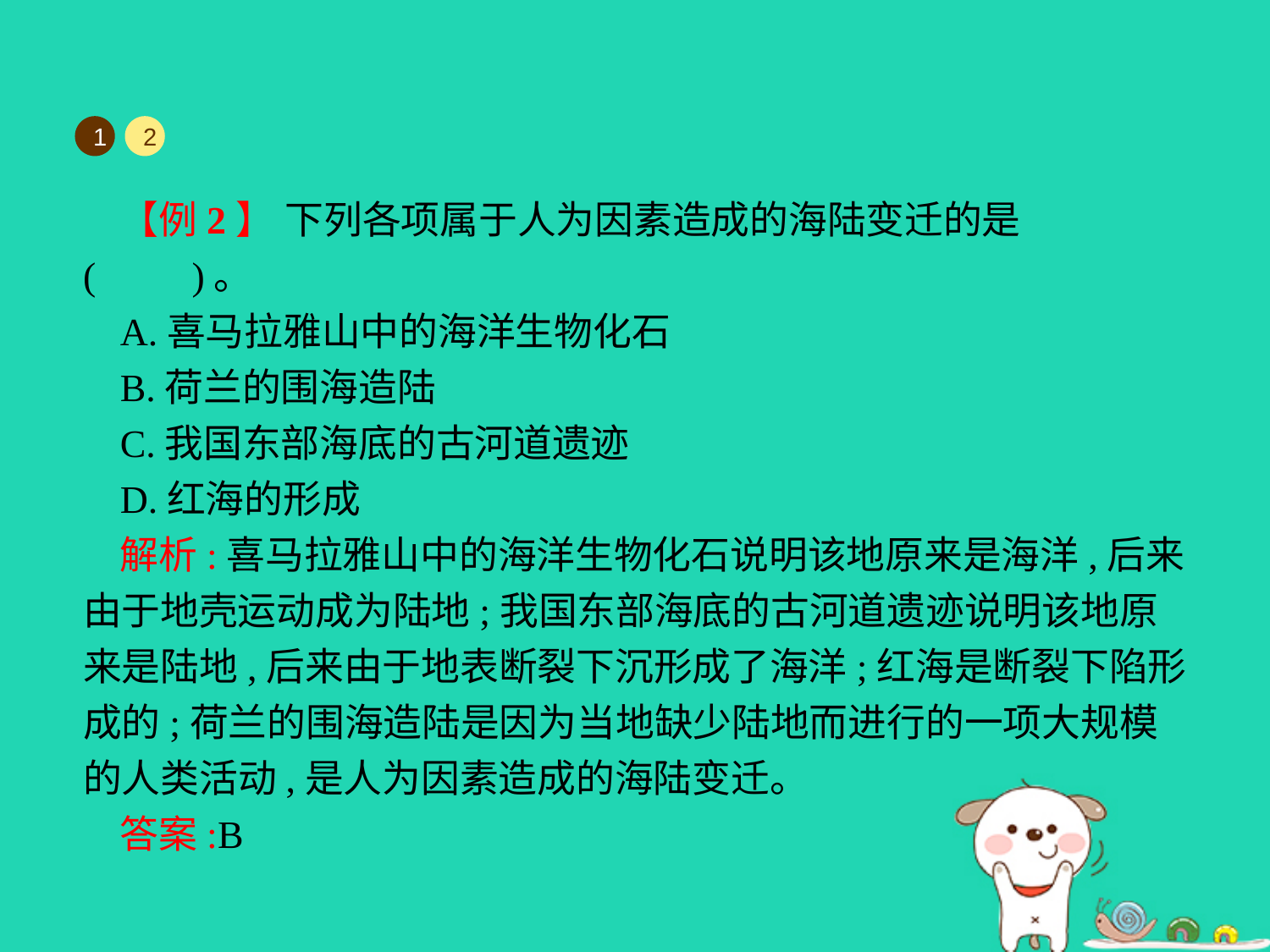

1
2
【例2】 下列各项属于人为因素造成的海陆变迁的是(　　)。
A.喜马拉雅山中的海洋生物化石
B.荷兰的围海造陆
C.我国东部海底的古河道遗迹
D.红海的形成
解析:喜马拉雅山中的海洋生物化石说明该地原来是海洋,后来由于地壳运动成为陆地;我国东部海底的古河道遗迹说明该地原来是陆地,后来由于地表断裂下沉形成了海洋;红海是断裂下陷形成的;荷兰的围海造陆是因为当地缺少陆地而进行的一项大规模的人类活动,是人为因素造成的海陆变迁。
答案:B